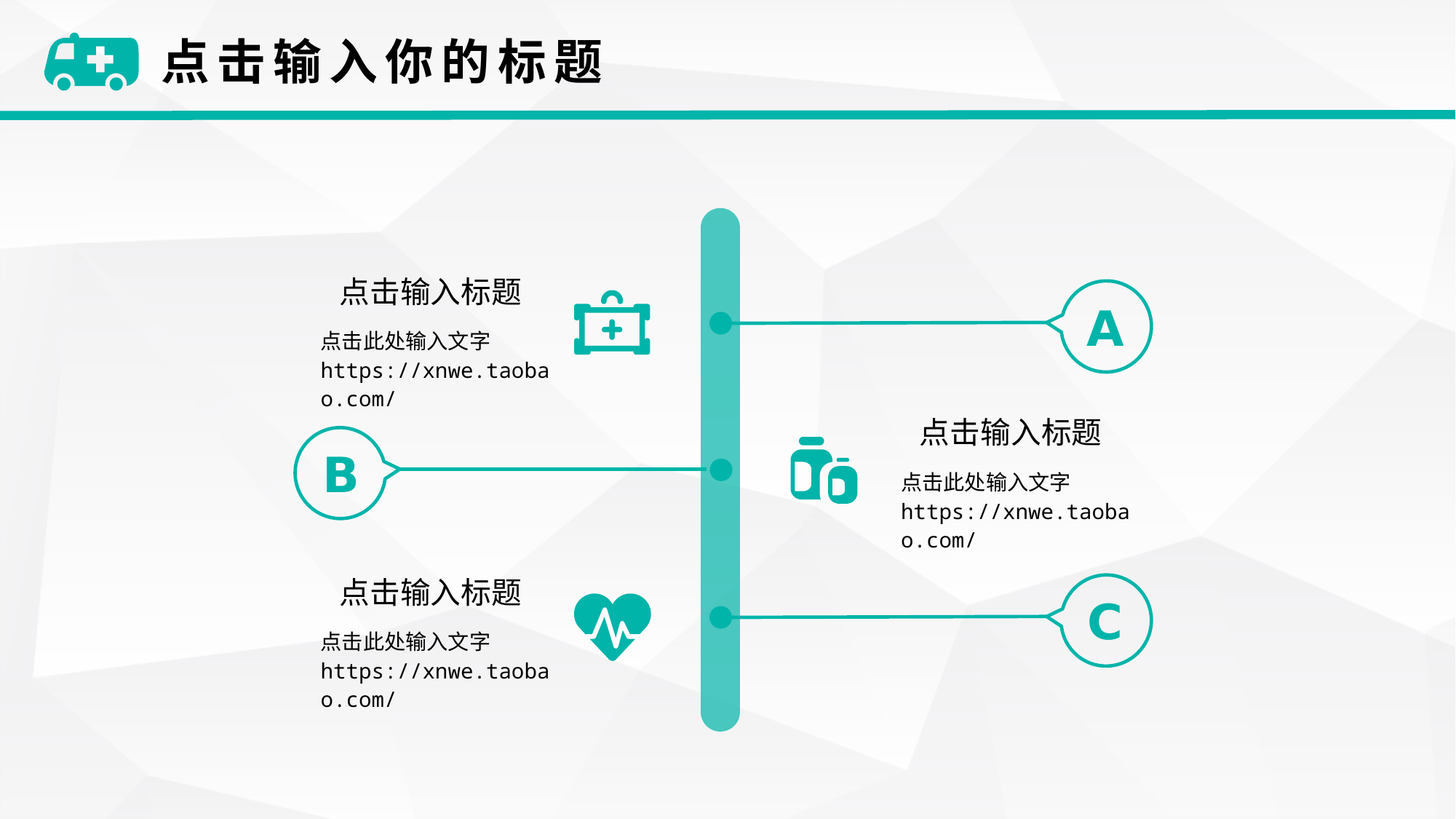

点击输入你的标题

A

B

C

点击输入标题
点击此处输入文字 https://xnwe.taobao.com/

点击输入标题
点击此处输入文字 https://xnwe.taobao.com/

点击输入标题
点击此处输入文字 https://xnwe.taobao.com/